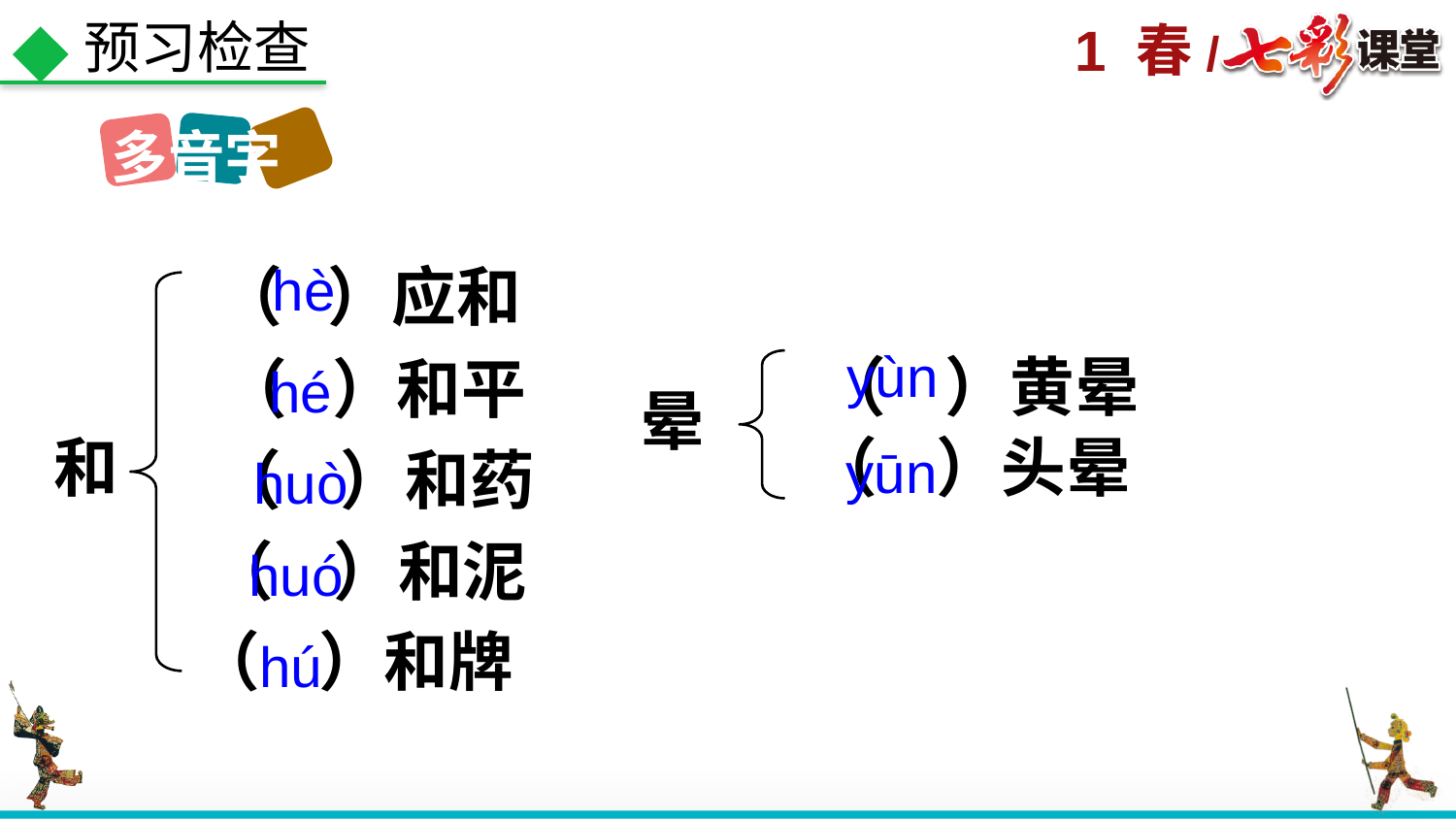

预习检查

多音字

hè
 （   ）应和

yùn
（    ）黄晕
（   ）和平
hé

晕
和
（    ）头晕
yūn
（    ）和药
huò
（    ）和泥
huó
（    ）和牌
hú